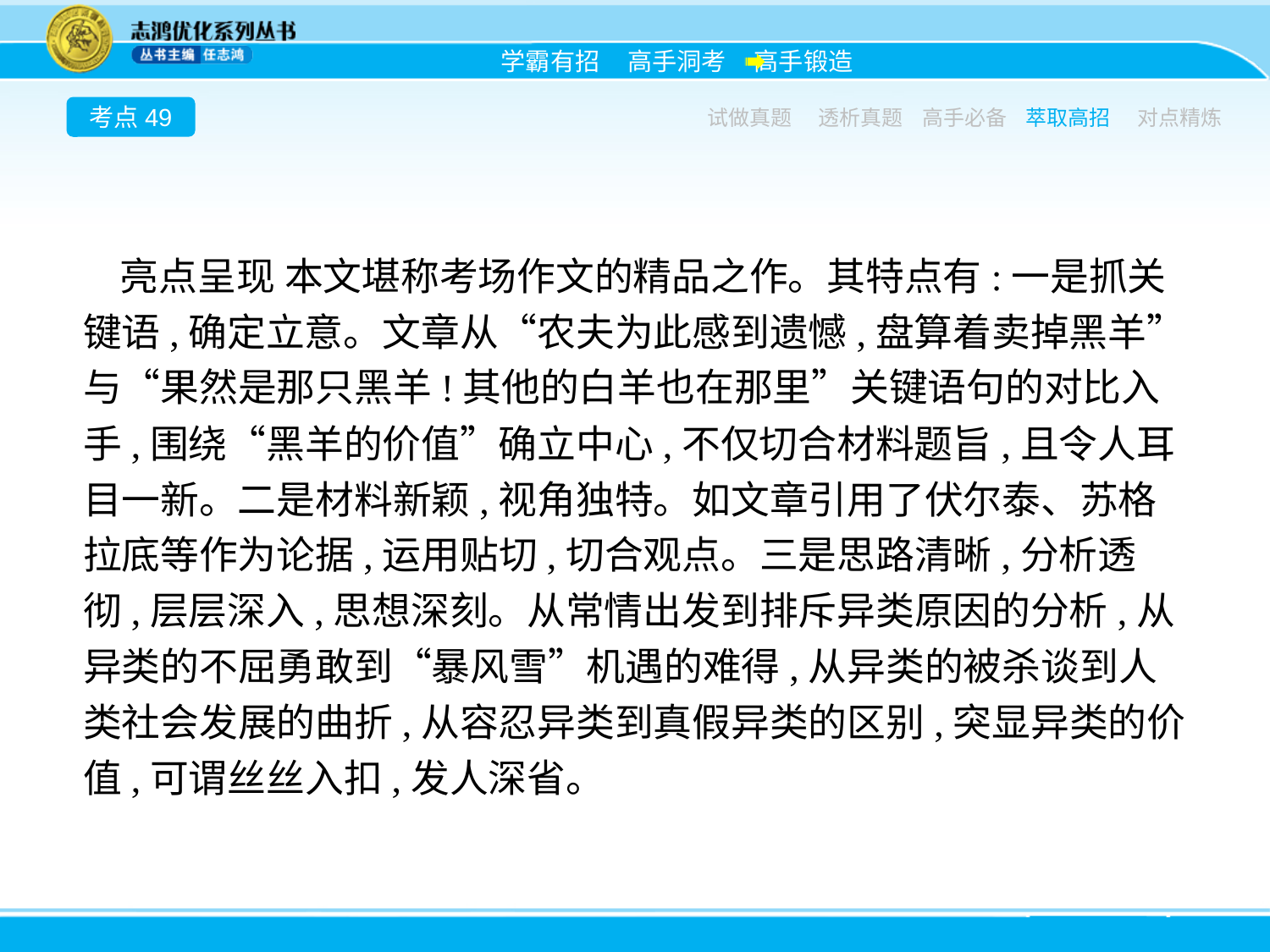

考点49
试做真题
透析真题
高手必备
萃取高招
对点精炼
亮点呈现 本文堪称考场作文的精品之作。其特点有:一是抓关键语,确定立意。文章从“农夫为此感到遗憾,盘算着卖掉黑羊”与“果然是那只黑羊!其他的白羊也在那里”关键语句的对比入手,围绕“黑羊的价值”确立中心,不仅切合材料题旨,且令人耳目一新。二是材料新颖,视角独特。如文章引用了伏尔泰、苏格拉底等作为论据,运用贴切,切合观点。三是思路清晰,分析透彻,层层深入,思想深刻。从常情出发到排斥异类原因的分析,从异类的不屈勇敢到“暴风雪”机遇的难得,从异类的被杀谈到人类社会发展的曲折,从容忍异类到真假异类的区别,突显异类的价值,可谓丝丝入扣,发人深省。